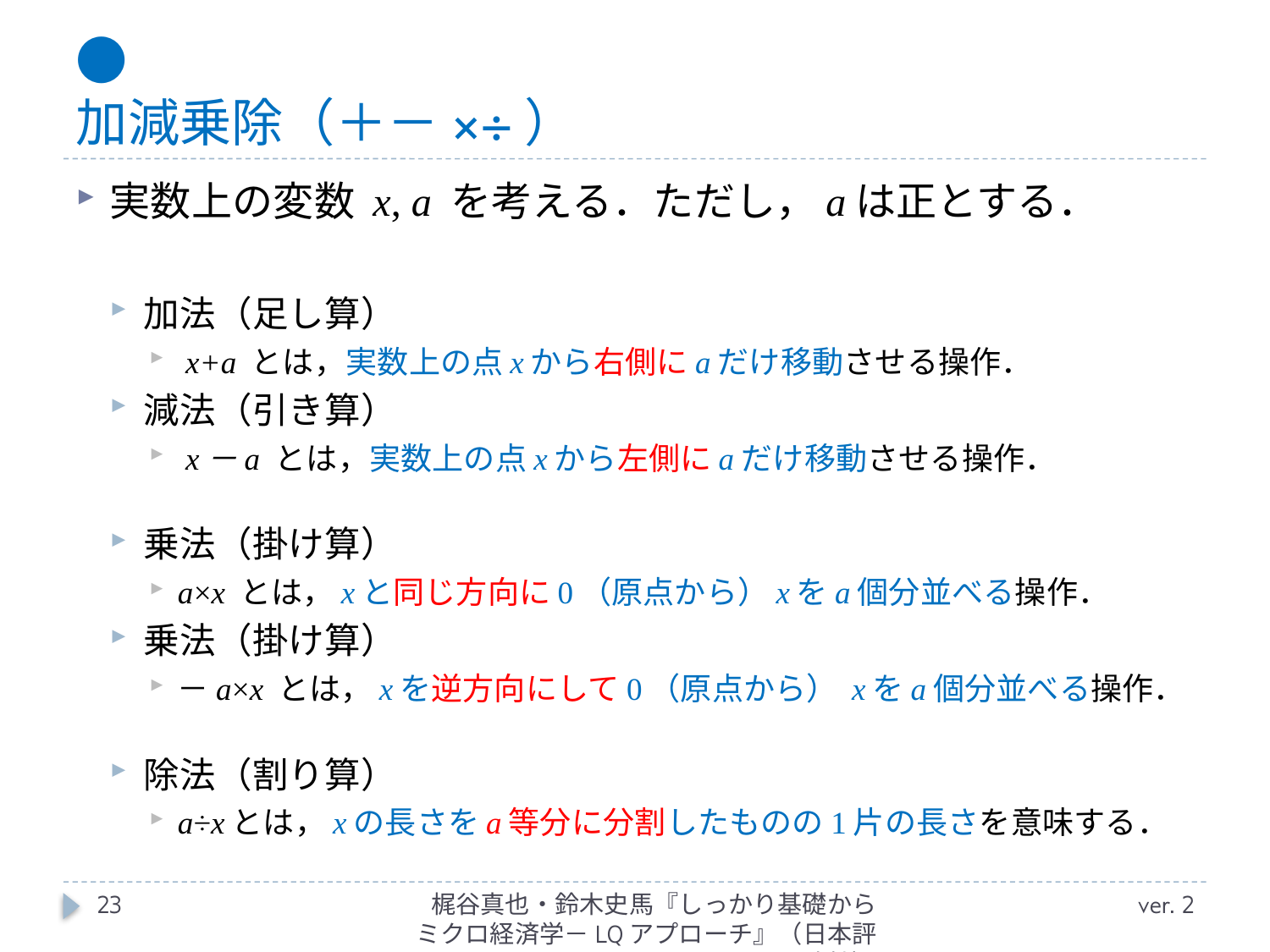

# ● 加減乗除（＋－×÷）
実数上の変数 x, a を考える．ただし，aは正とする．

加法（足し算）
 x+a とは，実数上の点xから右側にaだけ移動させる操作．
減法（引き算）
 x－a とは，実数上の点xから左側にaだけ移動させる操作．

乗法（掛け算）
a×x とは，xと同じ方向に0（原点から）xをa個分並べる操作．
乗法（掛け算）
－a×x とは，xを逆方向にして0（原点から） xをa個分並べる操作．

除法（割り算）
a÷xとは，xの長さをa等分に分割したものの1片の長さを意味する．
23
梶谷真也・鈴木史馬『しっかり基礎からミクロ経済学－LQアプローチ』（日本評論社）
ver. 2